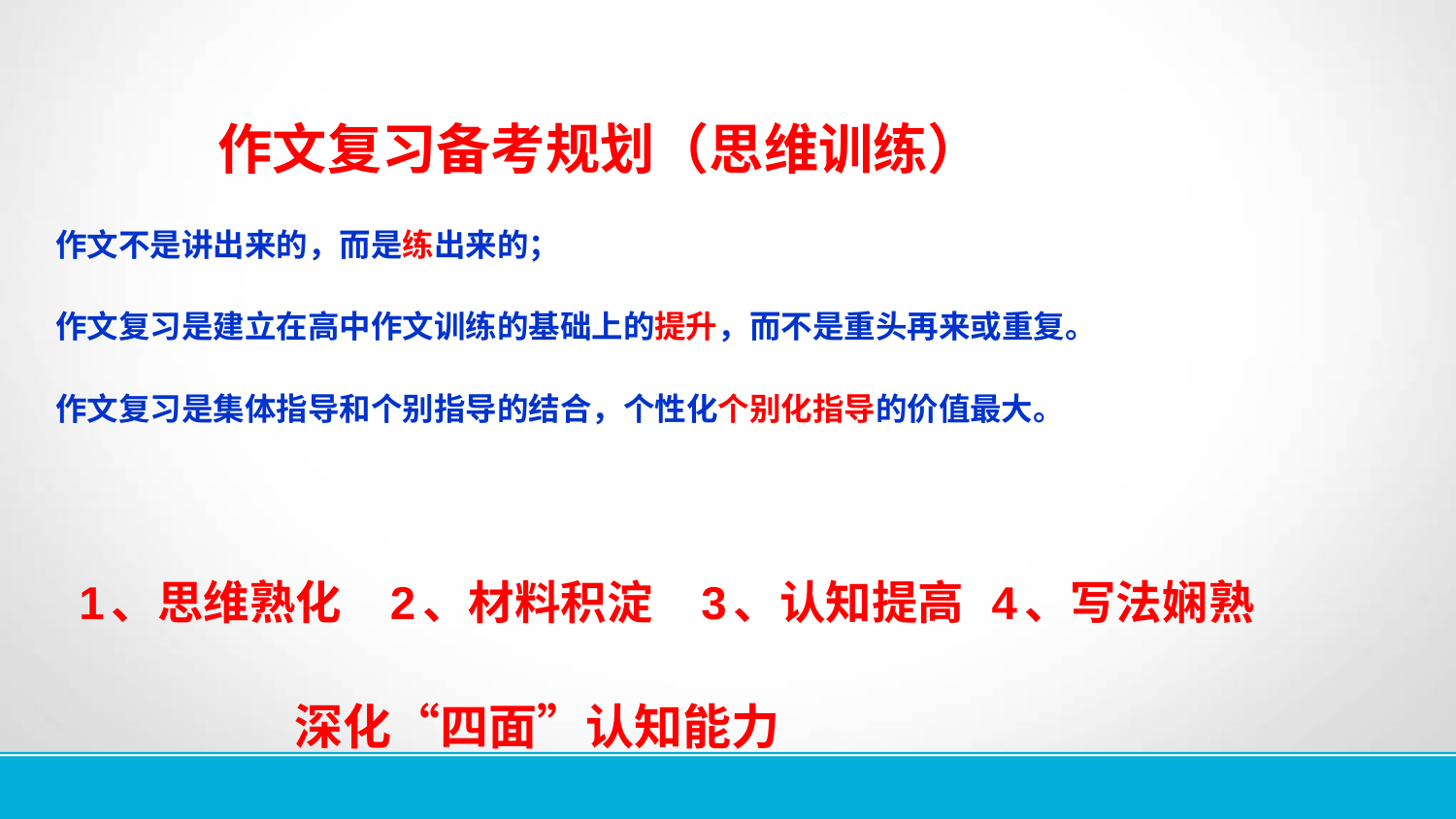

作文复习备考规划（思维训练）
     作文不是讲出来的，而是练出来的；
     作文复习是建立在高中作文训练的基础上的提升，而不是重头再来或重复。
     作文复习是集体指导和个别指导的结合，个性化个别化指导的价值最大。

     1、思维熟化    2、材料积淀    3、认知提高  4、写法娴熟
                         深化“四面”认知能力